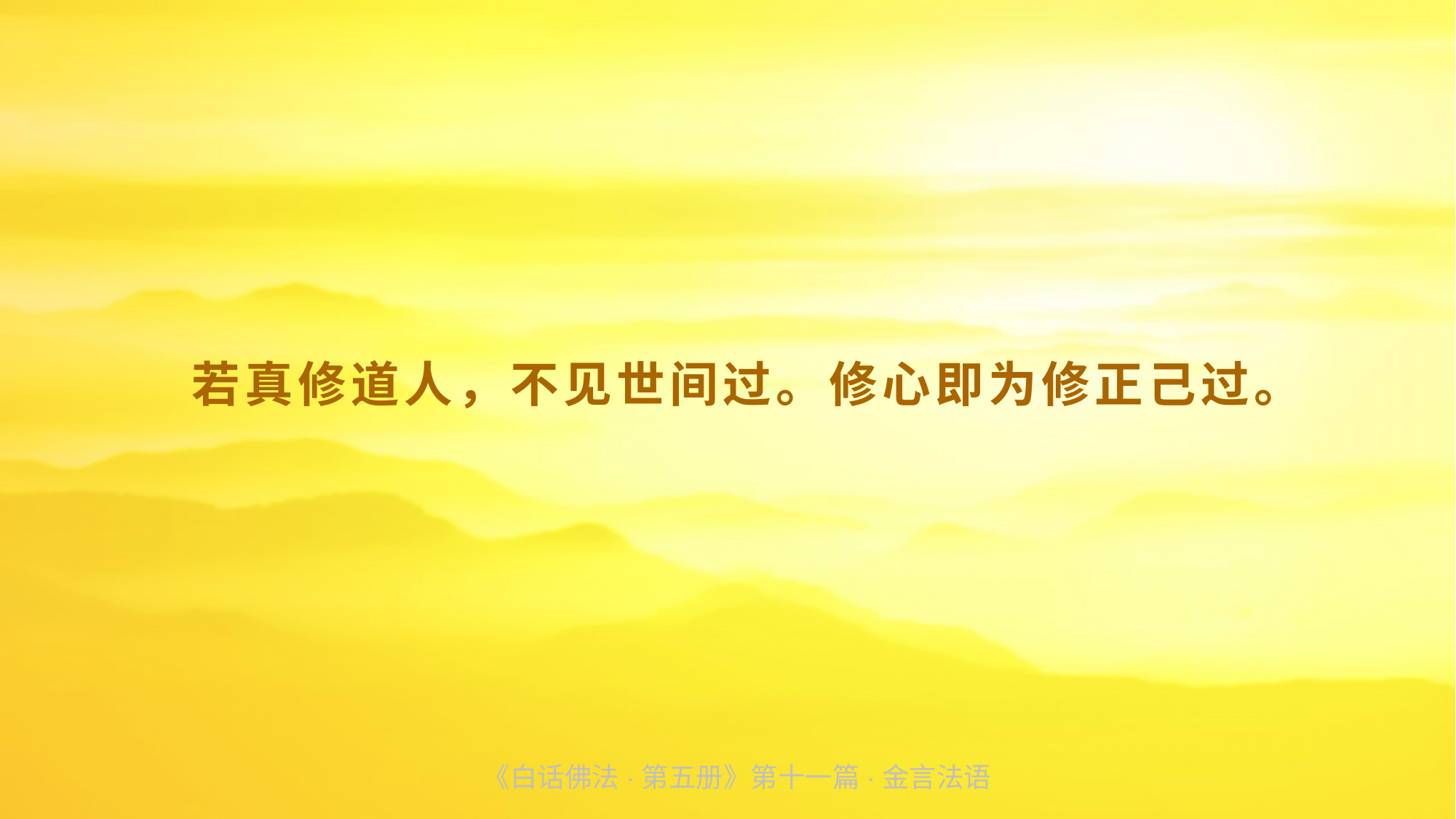

若真修道人，不见世间过。修心即为修正己过。
  《白话佛法·第五册》第十一篇·金言法语